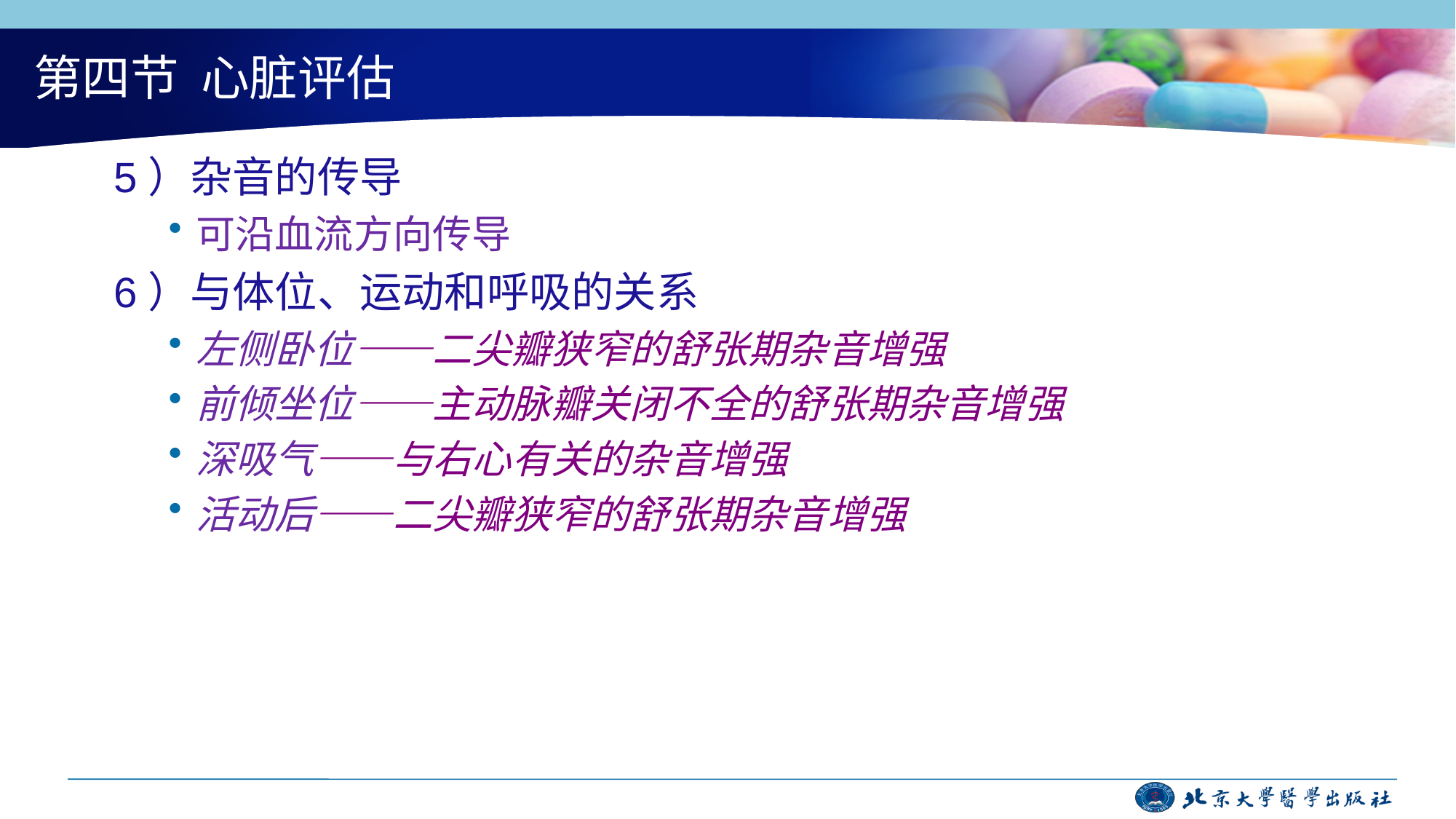

# 第四节  心脏评估
5）杂音的传导
可沿血流方向传导
6）与体位、运动和呼吸的关系
左侧卧位——二尖瓣狭窄的舒张期杂音增强
前倾坐位——主动脉瓣关闭不全的舒张期杂音增强
深吸气——与右心有关的杂音增强
活动后——二尖瓣狭窄的舒张期杂音增强